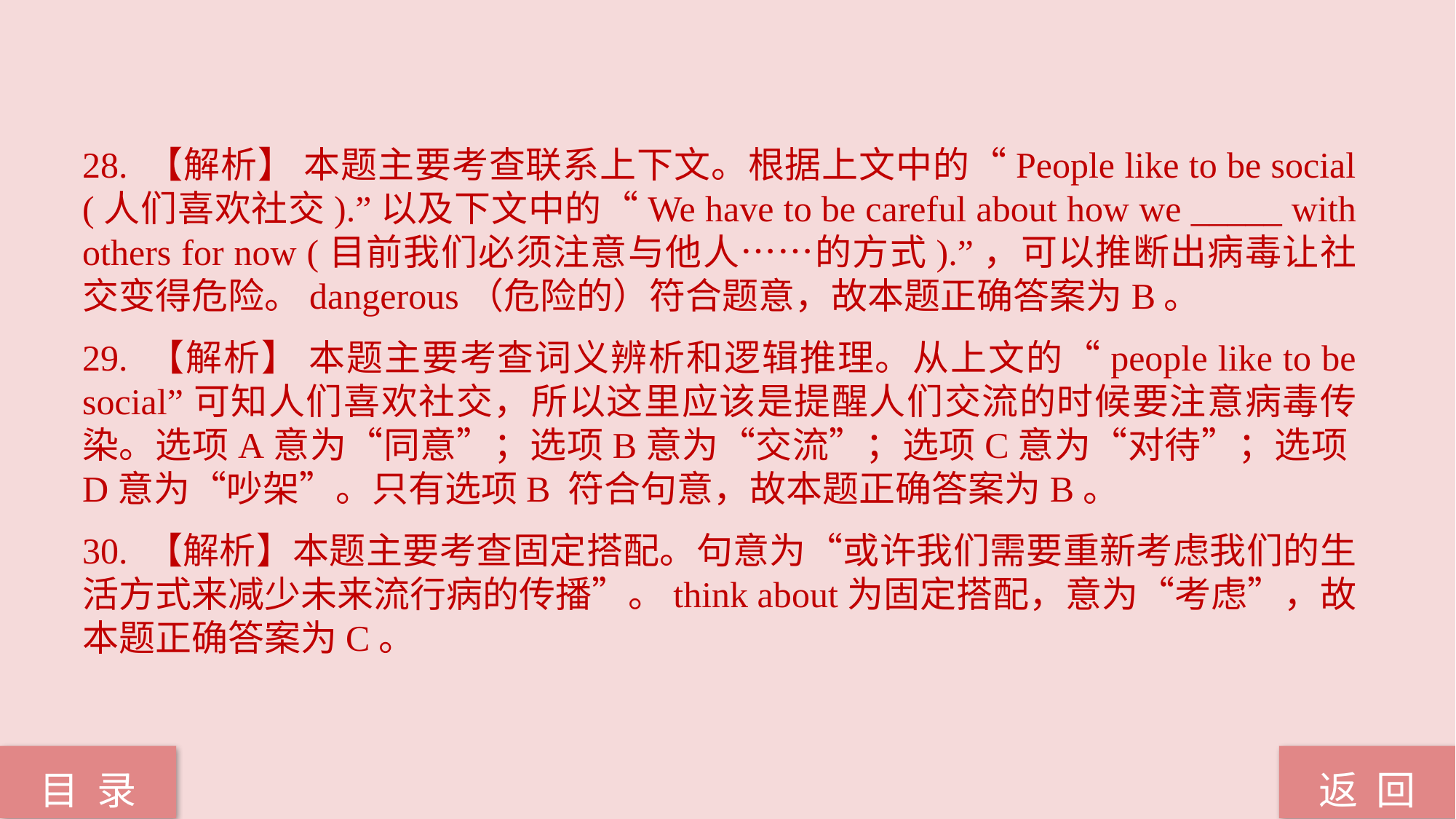

28. 【解析】 本题主要考查联系上下文。根据上文中的“People like to be social (人们喜欢社交).”以及下文中的“We have to be careful about how we _____ with others for now (目前我们必须注意与他人……的方式).”，可以推断出病毒让社交变得危险。dangerous（危险的）符合题意，故本题正确答案为B。
29. 【解析】 本题主要考查词义辨析和逻辑推理。从上文的“people like to be social”可知人们喜欢社交，所以这里应该是提醒人们交流的时候要注意病毒传染。选项A意为“同意”；选项B意为“交流”；选项C意为“对待”；选项D意为“吵架”。只有选项B 符合句意，故本题正确答案为B。
30. 【解析】本题主要考查固定搭配。句意为“或许我们需要重新考虑我们的生活方式来减少未来流行病的传播”。think about为固定搭配，意为“考虑”，故本题正确答案为C。
返  回